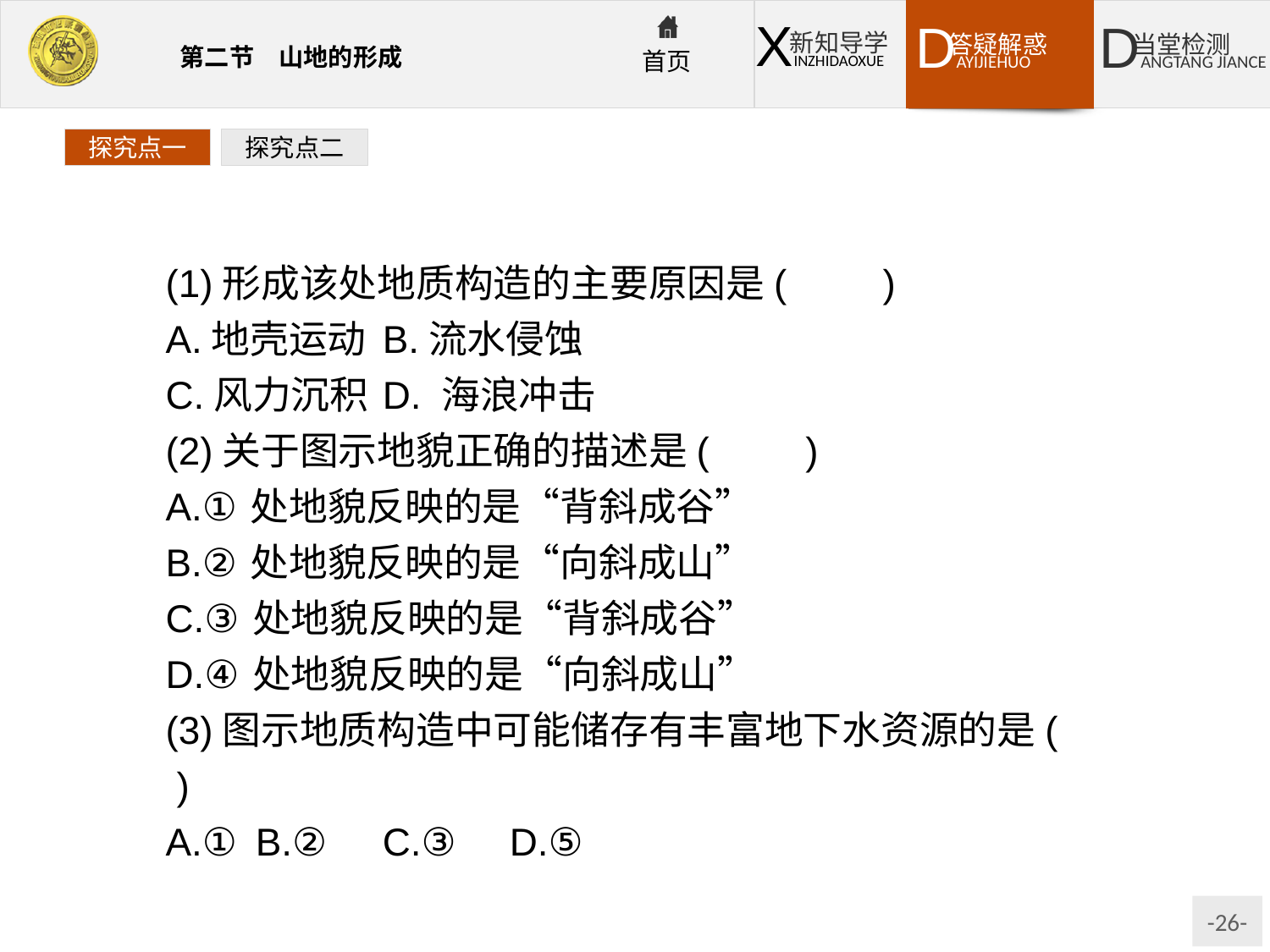

探究点一
探究点二
(1)形成该处地质构造的主要原因是(　　)
A.地壳运动	B.流水侵蚀
C.风力沉积	D. 海浪冲击
(2)关于图示地貌正确的描述是(　　)
A.①处地貌反映的是“背斜成谷”
B.②处地貌反映的是“向斜成山”
C.③处地貌反映的是“背斜成谷”
D.④处地貌反映的是“向斜成山”
(3)图示地质构造中可能储存有丰富地下水资源的是(　　)
A.①	B.②	C.③	D.⑤